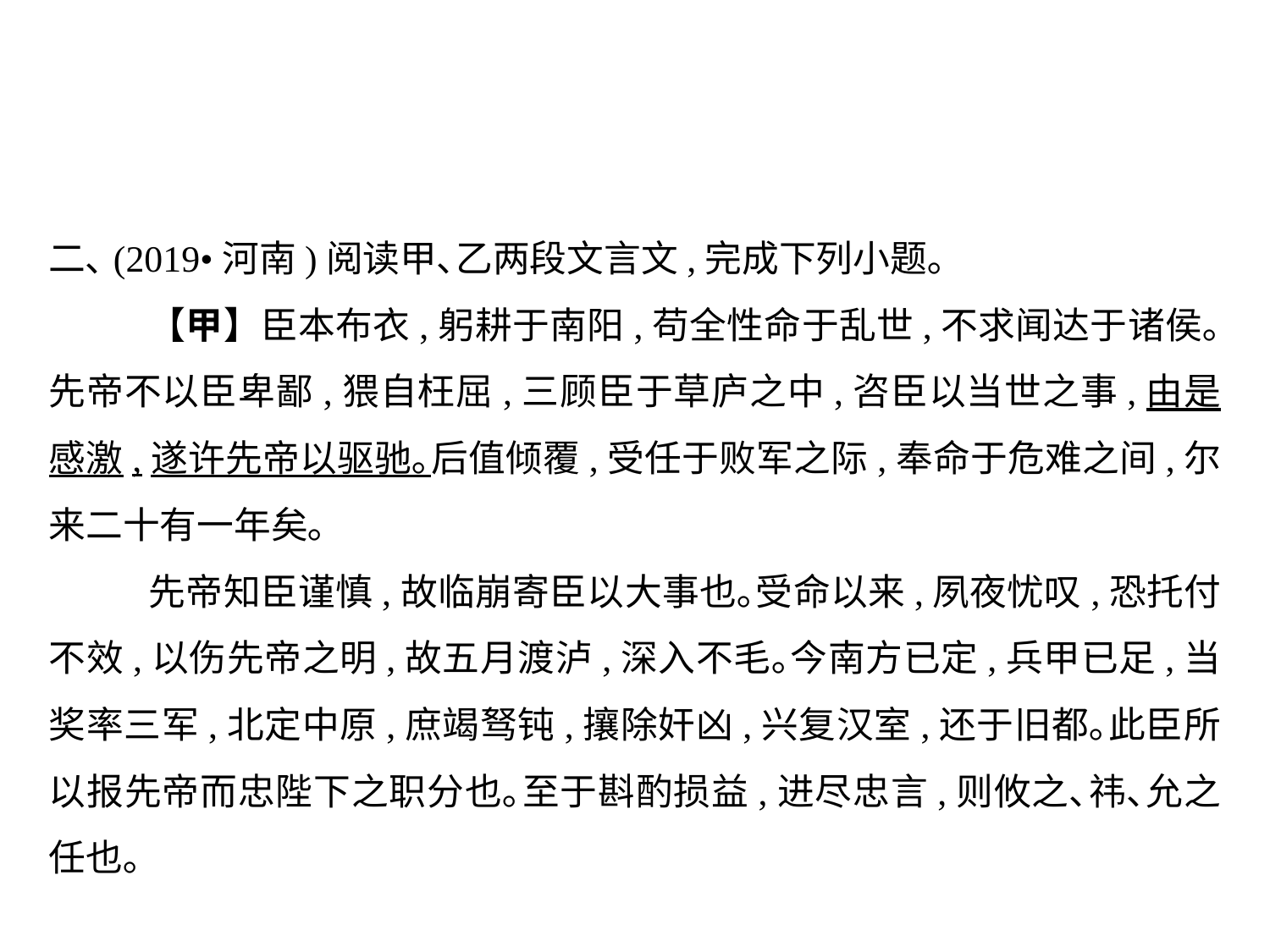

二､(2019•河南)阅读甲､乙两段文言文,完成下列小题｡
【甲】臣本布衣,躬耕于南阳,苟全性命于乱世,不求闻达于诸侯｡先帝不以臣卑鄙,猥自枉屈,三顾臣于草庐之中,咨臣以当世之事,由是感激,遂许先帝以驱驰｡后值倾覆,受任于败军之际,奉命于危难之间,尔来二十有一年矣｡
先帝知臣谨慎,故临崩寄臣以大事也｡受命以来,夙夜忧叹,恐托付不效,以伤先帝之明,故五月渡泸,深入不毛｡今南方已定,兵甲已足,当奖率三军,北定中原,庶竭驽钝,攘除奸凶,兴复汉室,还于旧都｡此臣所以报先帝而忠陛下之职分也｡至于斟酌损益,进尽忠言,则攸之､祎､允之任也｡